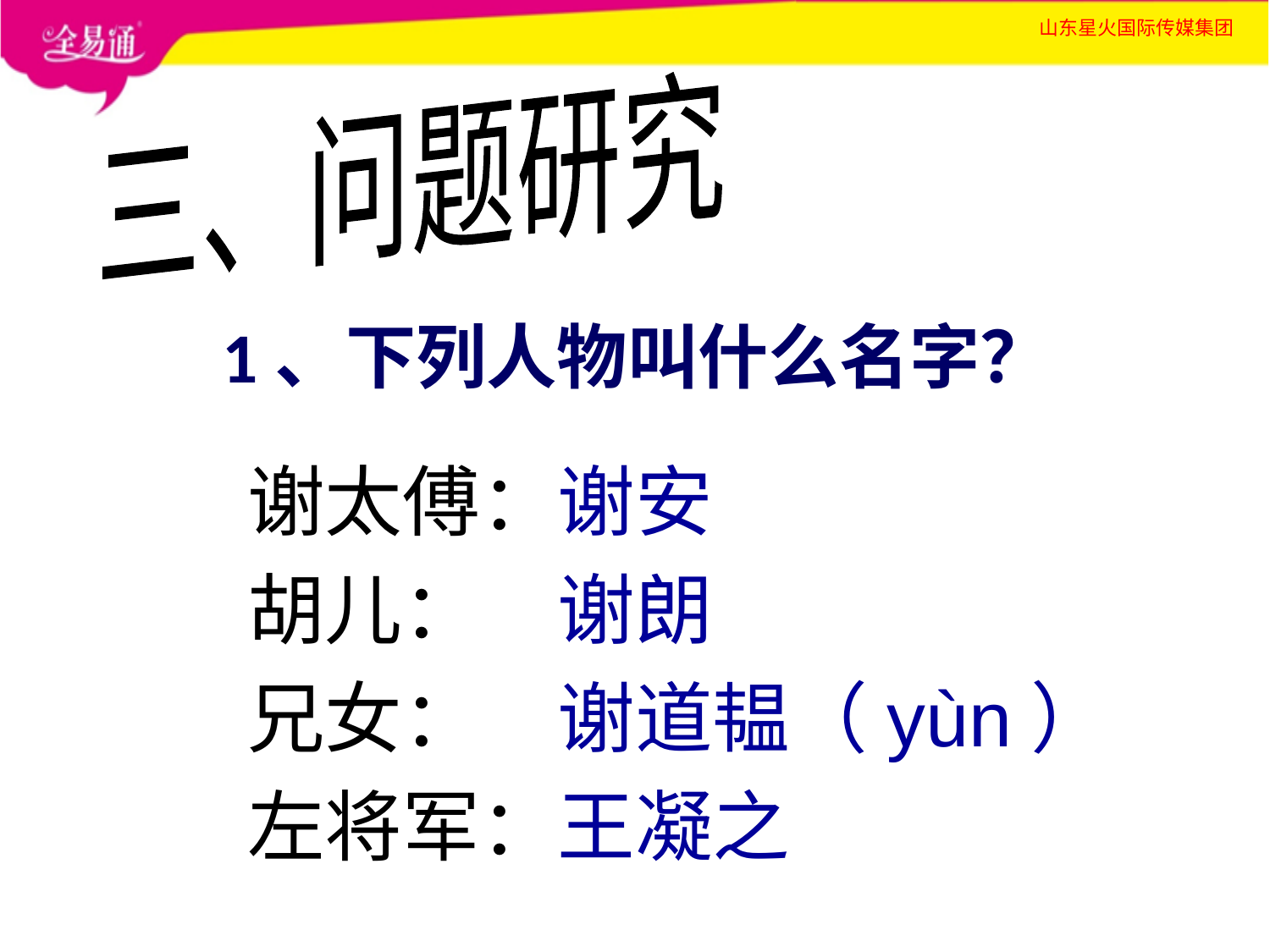

三、问题研究
# 1、下列人物叫什么名字？
谢太傅：
胡儿：
兄女：
左将军：
谢安
谢朗
谢道韫（yùn）
王凝之